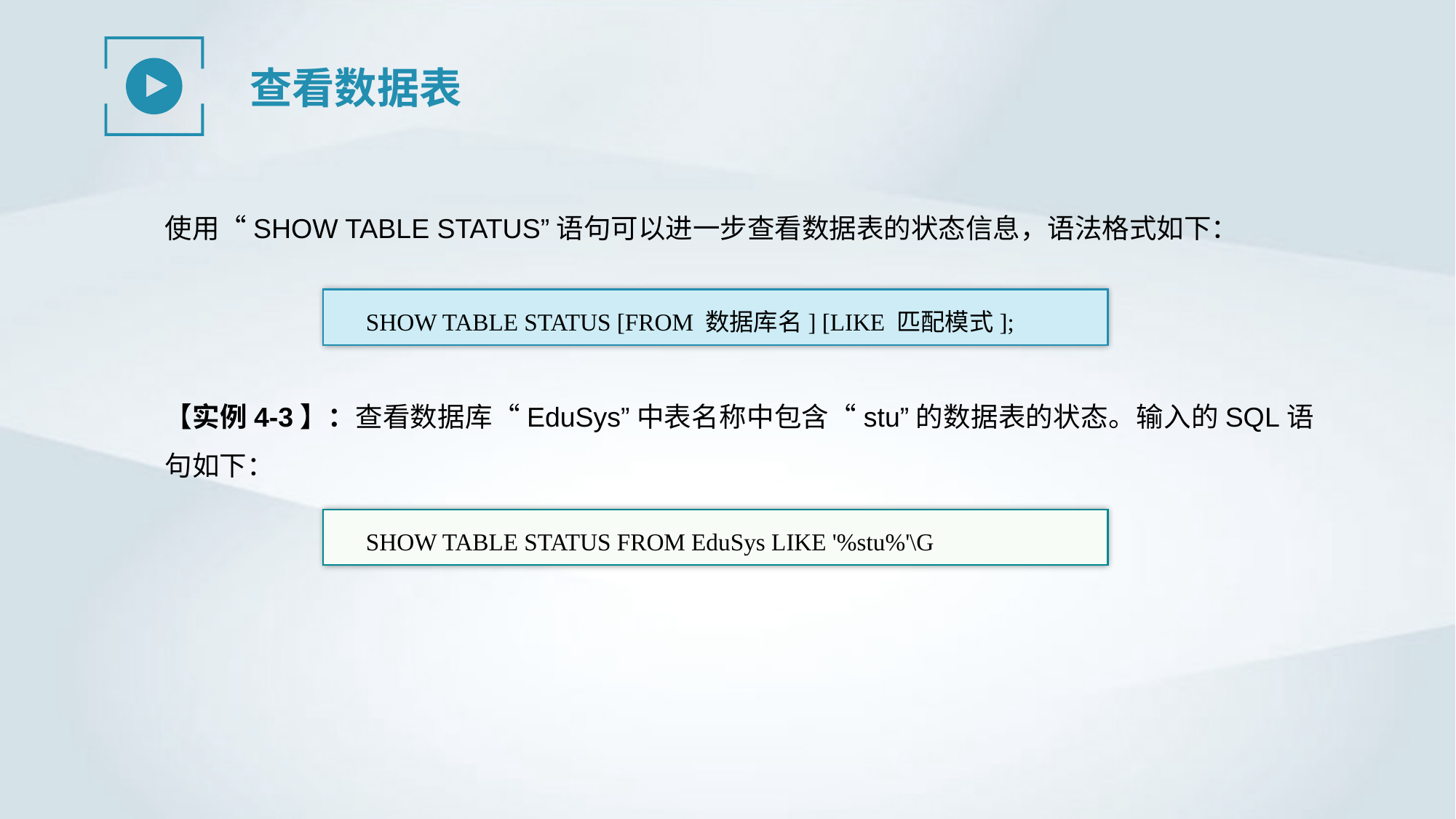

查看数据表
使用“SHOW TABLE STATUS”语句可以进一步查看数据表的状态信息，语法格式如下：
SHOW TABLE STATUS [FROM 数据库名] [LIKE 匹配模式];
【实例4-3】：查看数据库“EduSys”中表名称中包含“stu”的数据表的状态。输入的SQL语句如下：
SHOW TABLE STATUS FROM EduSys LIKE '%stu%'\G